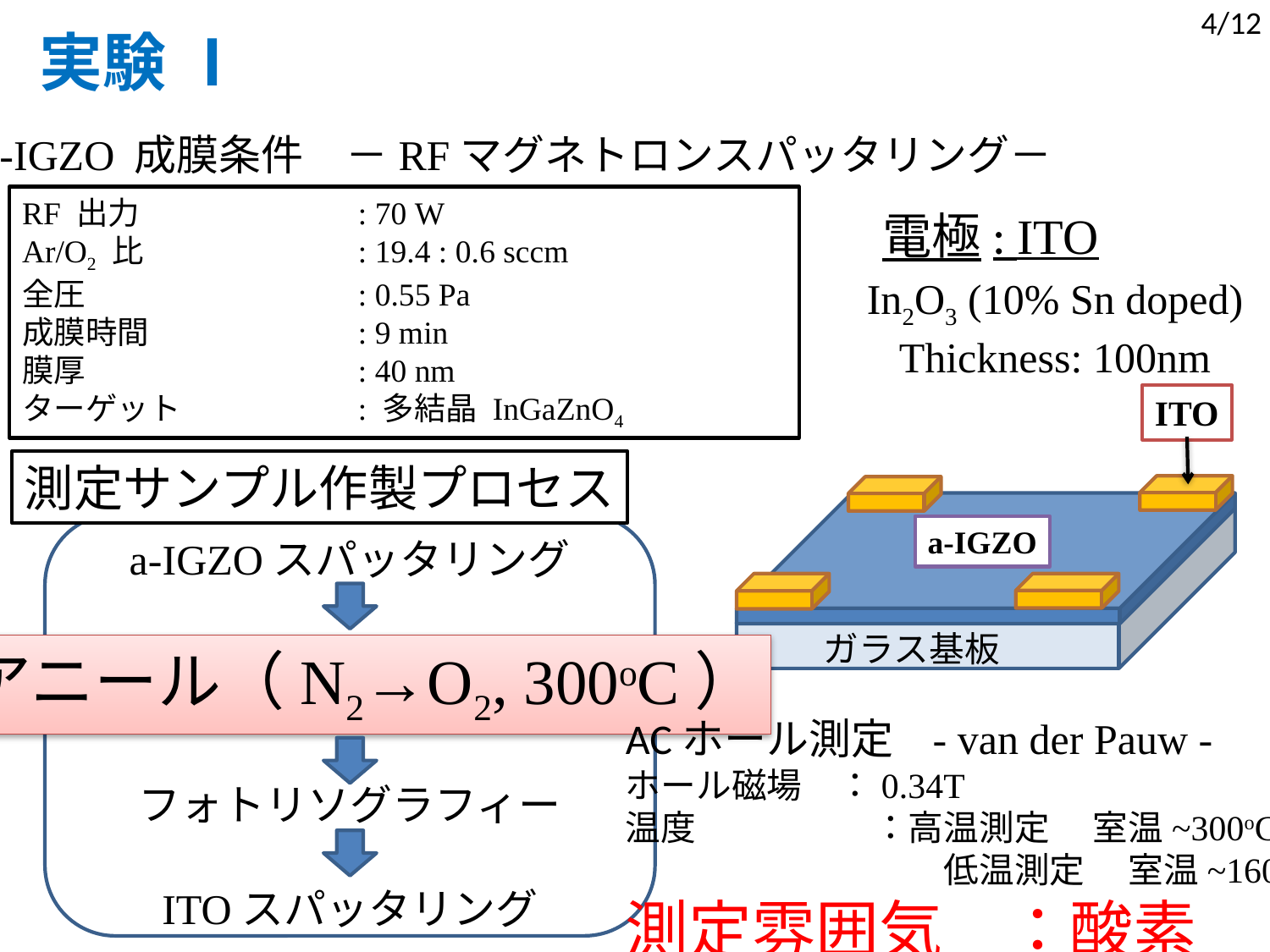

4/12
実験 Ⅰ
a-IGZO 成膜条件　－RFマグネトロンスパッタリング－
RF 出力	: 70 W
Ar/O2 比	: 19.4 : 0.6 sccm
全圧	: 0.55 Pa
成膜時間	: 9 min
膜厚	: 40 nm
ターゲット	: 多結晶 InGaZnO4
電極: ITO
In2O3 (10% Sn doped)
Thickness: 100nm
ITO
測定サンプル作製プロセス

a-IGZO

ガラス基板

a-IGZOスパッタリング

アニール（N2→O2, 300oC）
ACホール測定   - van der Pauw -
ホール磁場　：0.34T
温度　　　　　：高温測定 　室温~300oC
　　　　　　　　　低温測定 　室温~160K
測定雰囲気　：酸素

フォトリソグラフィー

ITOスパッタリング